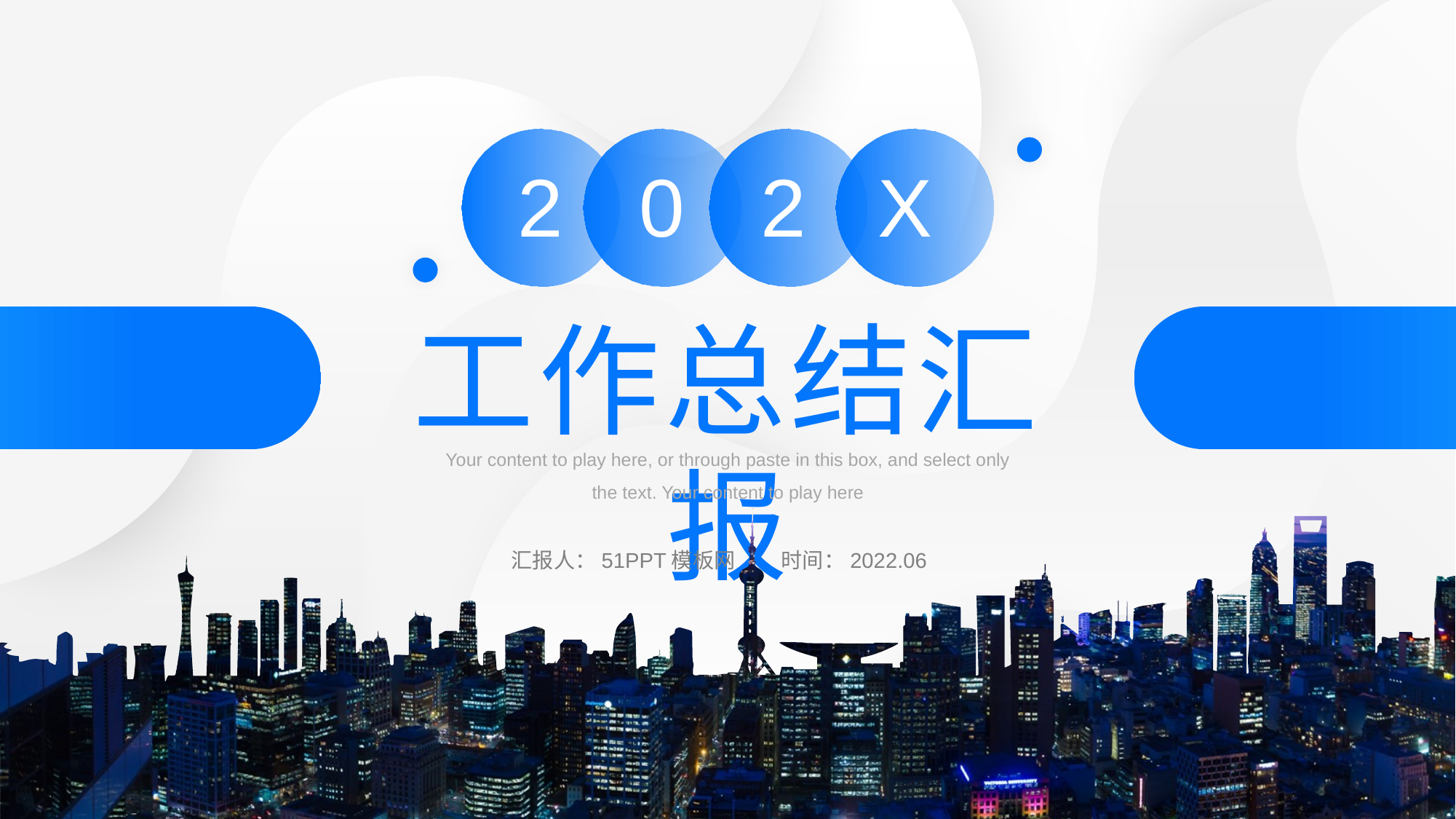

2
0
2
X

工作总结汇报

Your content to play here, or through paste in this box, and select only the text. Your content to play here

汇报人：51PPT模板网
时间：2022.06